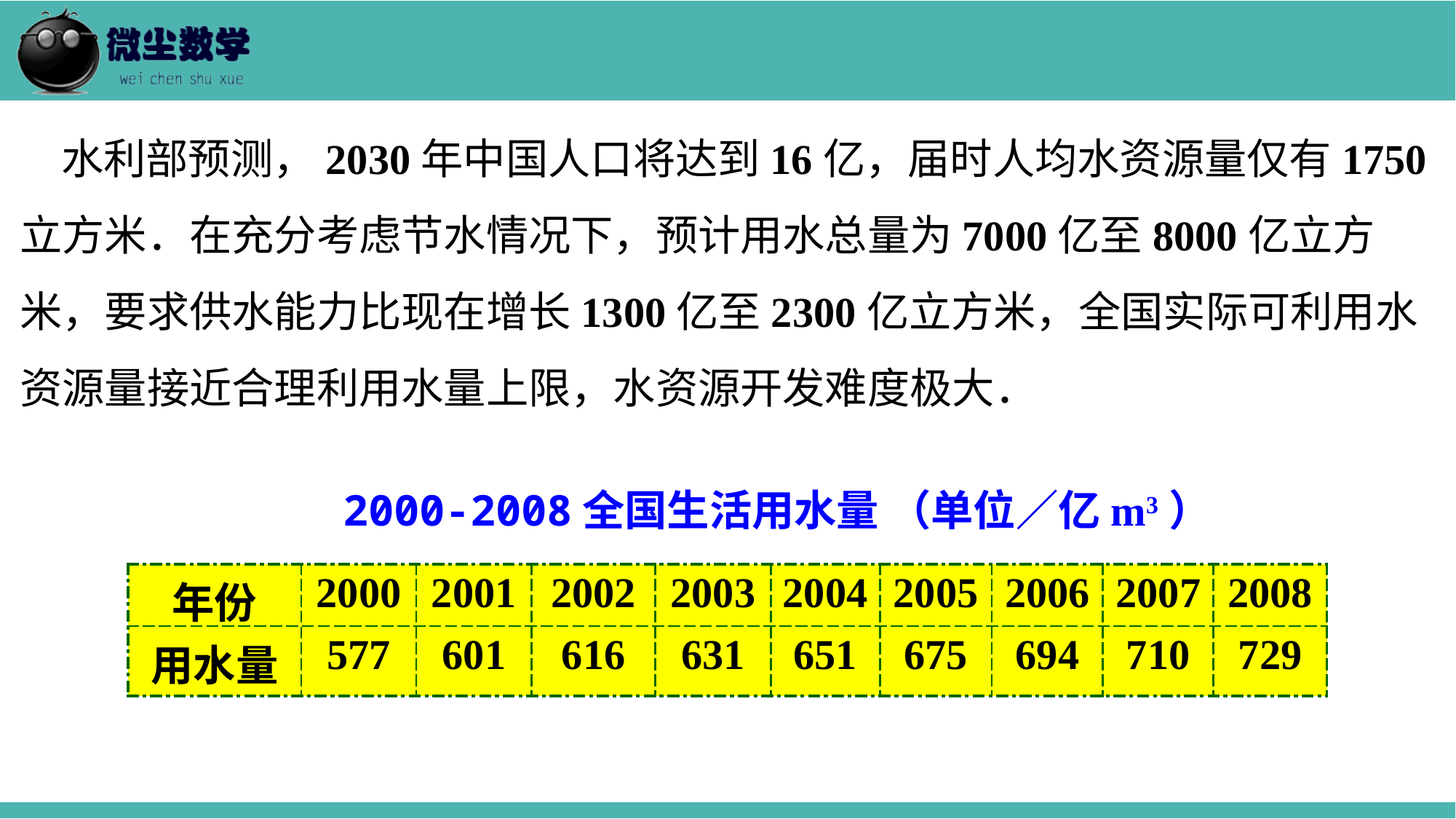

水利部预测，2030年中国人口将达到16亿，届时人均水资源量仅有1750立方米．在充分考虑节水情况下，预计用水总量为7000亿至8000亿立方米，要求供水能力比现在增长1300亿至2300亿立方米，全国实际可利用水资源量接近合理利用水量上限，水资源开发难度极大．
2000-2008全国生活用水量 （单位／亿m3）
| 年份 | 2000 | 2001 | 2002 | 2003 | 2004 | 2005 | 2006 | 2007 | 2008 |
| --- | --- | --- | --- | --- | --- | --- | --- | --- | --- |
| 用水量 | 577 | 601 | 616 | 631 | 651 | 675 | 694 | 710 | 729 |